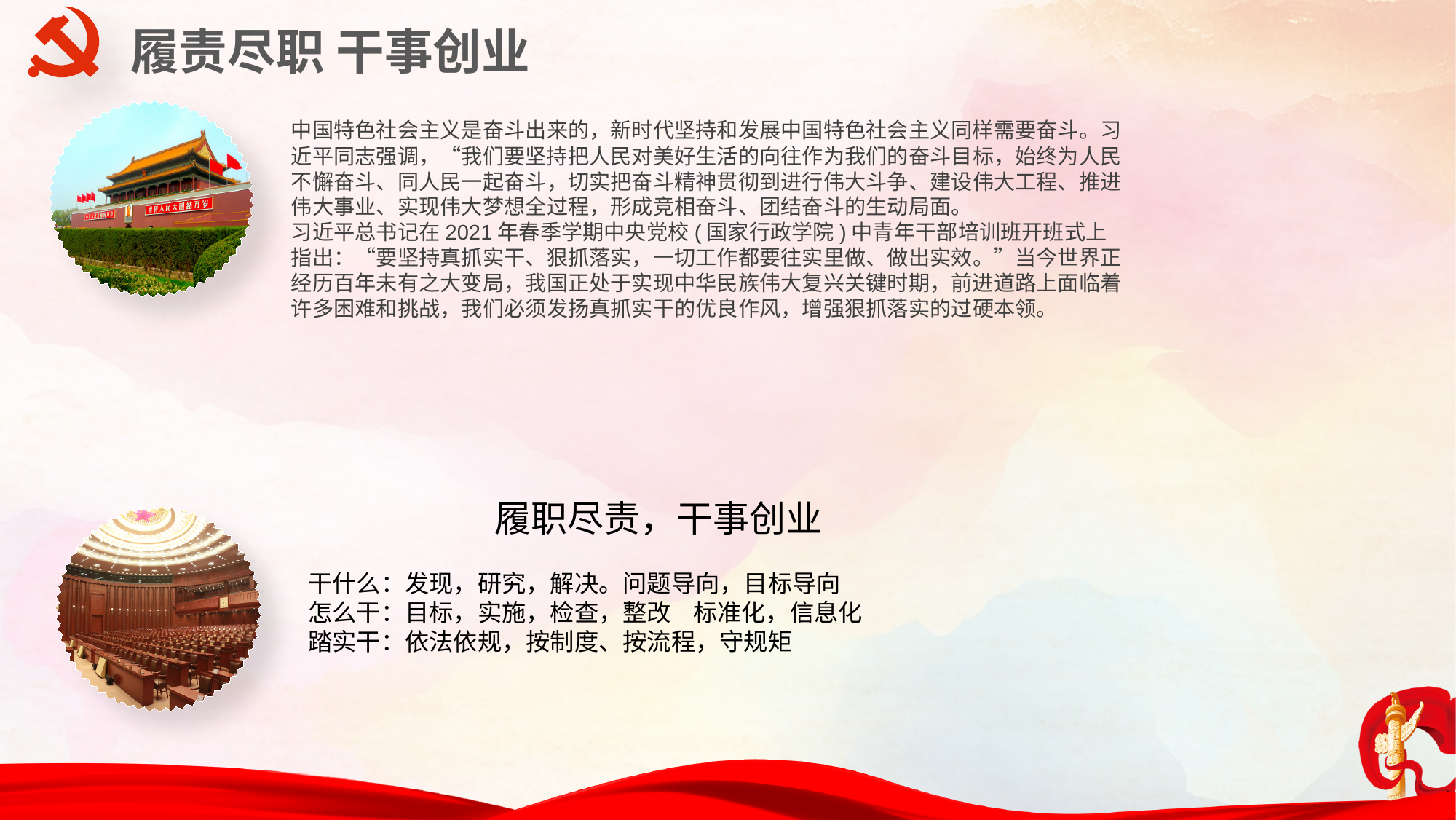

履责尽职 干事创业

中国特色社会主义是奋斗出来的，新时代坚持和发展中国特色社会主义同样需要奋斗。习近平同志强调，“我们要坚持把人民对美好生活的向往作为我们的奋斗目标，始终为人民不懈奋斗、同人民一起奋斗，切实把奋斗精神贯彻到进行伟大斗争、建设伟大工程、推进伟大事业、实现伟大梦想全过程，形成竞相奋斗、团结奋斗的生动局面。
习近平总书记在2021年春季学期中央党校(国家行政学院)中青年干部培训班开班式上指出：“要坚持真抓实干、狠抓落实，一切工作都要往实里做、做出实效。”当今世界正经历百年未有之大变局，我国正处于实现中华民族伟大复兴关键时期，前进道路上面临着许多困难和挑战，我们必须发扬真抓实干的优良作风，增强狠抓落实的过硬本领。

履职尽责，干事创业

干什么：发现，研究，解决。问题导向，目标导向
怎么干：目标，实施，检查，整改    标准化，信息化
踏实干：依法依规，按制度、按流程，守规矩